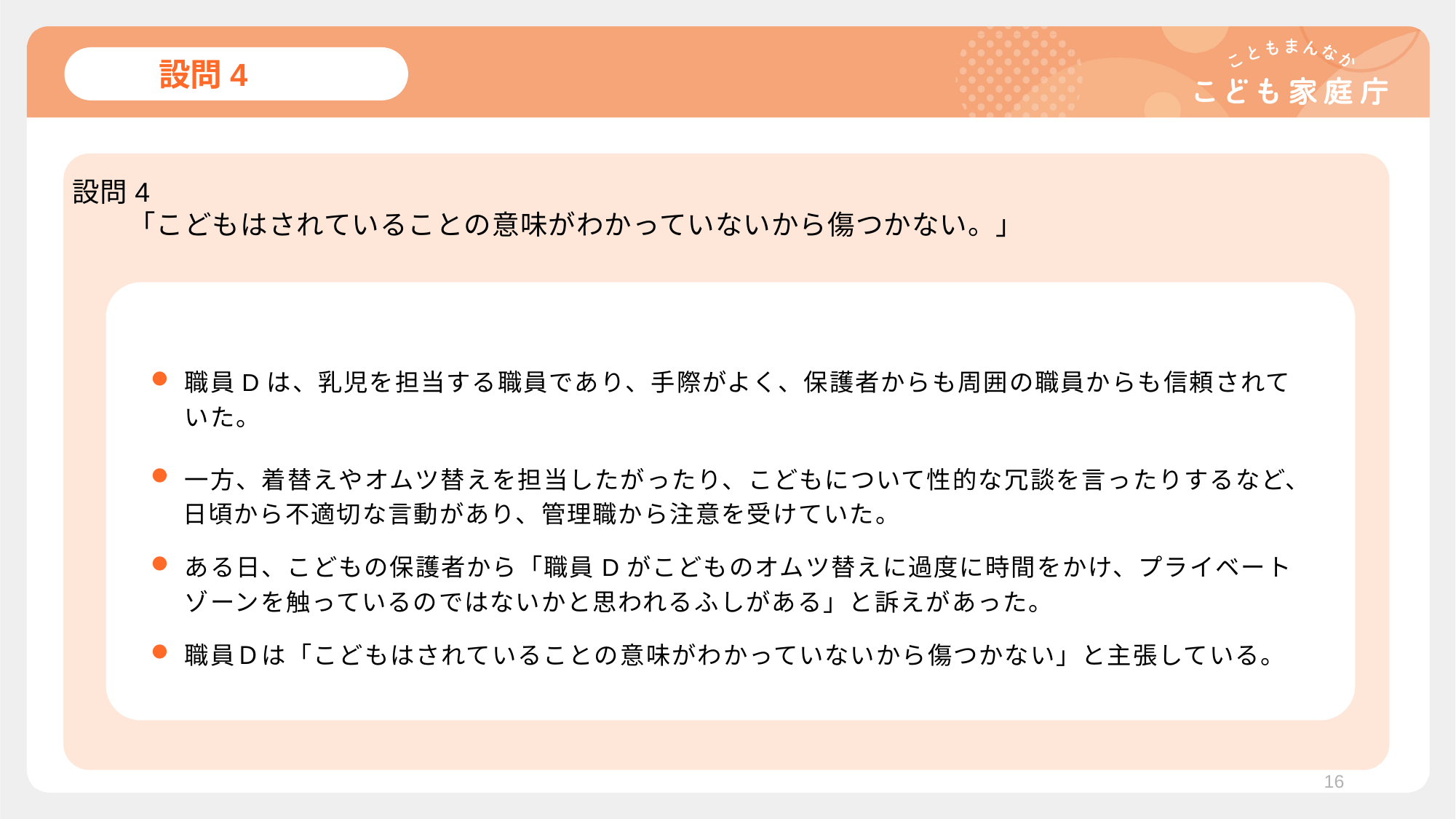

# 設問4

設問4
　　「こどもはされていることの意味がわかっていないから傷つかない。」

職員Dは、乳児を担当する職員であり、手際がよく、保護者からも周囲の職員からも信頼されていた。
一方、着替えやオムツ替えを担当したがったり、こどもについて性的な冗談を言ったりするなど、
日頃から不適切な言動があり、管理職から注意を受けていた。
ある日、こどもの保護者から「職員Dがこどものオムツ替えに過度に時間をかけ、プライベートゾーンを触っているのではないかと思われるふしがある」と訴えがあった。
職員Ｄは「こどもはされていることの意味がわかっていないから傷つかない」と主張している。
16